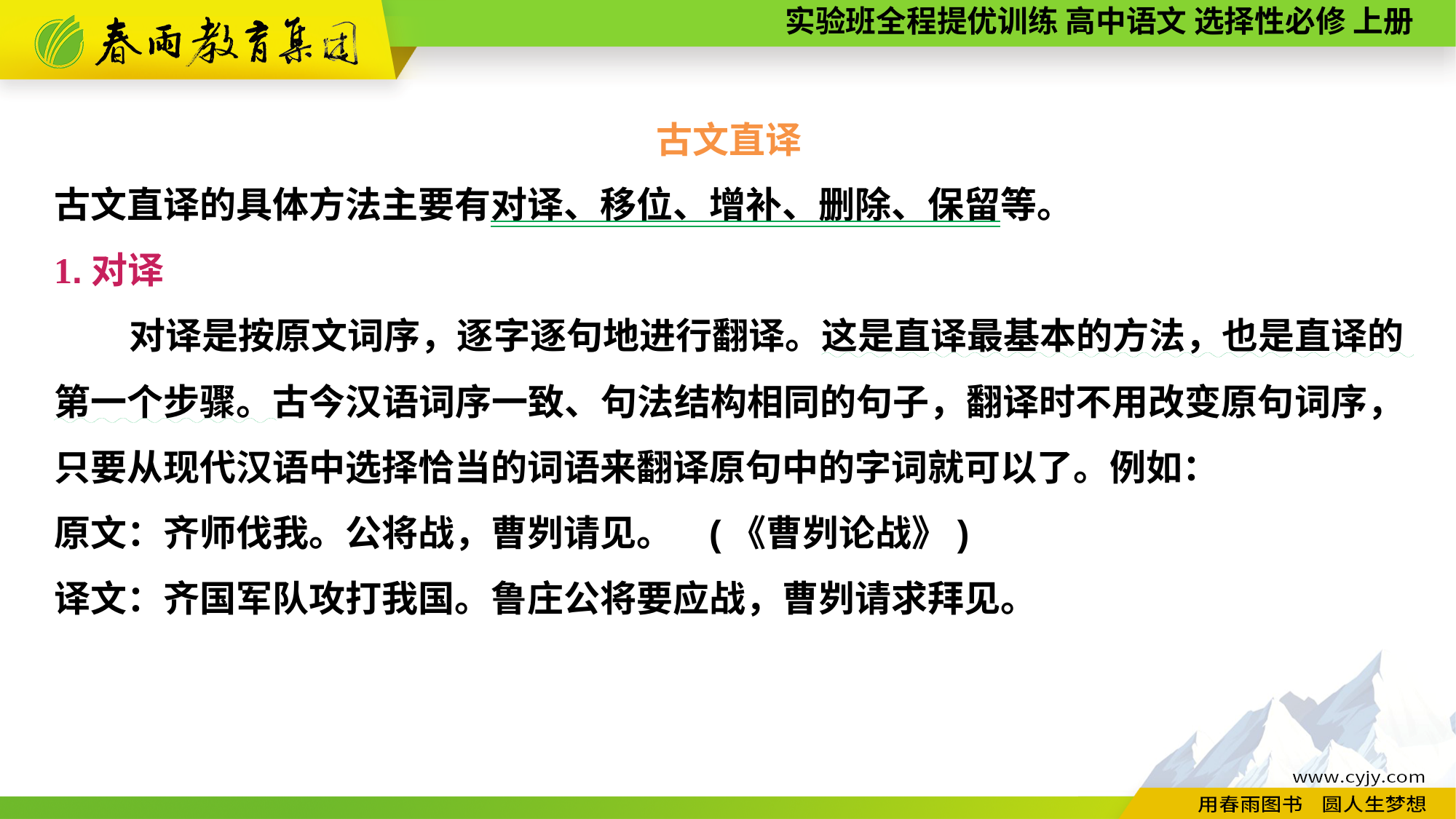

古文直译
古文直译的具体方法主要有对译、移位、增补、删除、保留等。
1.对译
对译是按原文词序，逐字逐句地进行翻译。这是直译最基本的方法，也是直译的第一个步骤。古今汉语词序一致、句法结构相同的句子，翻译时不用改变原句词序，只要从现代汉语中选择恰当的词语来翻译原句中的字词就可以了。例如：
原文：齐师伐我。公将战，曹刿请见。	(《曹刿论战》)
译文：齐国军队攻打我国。鲁庄公将要应战，曹刿请求拜见。